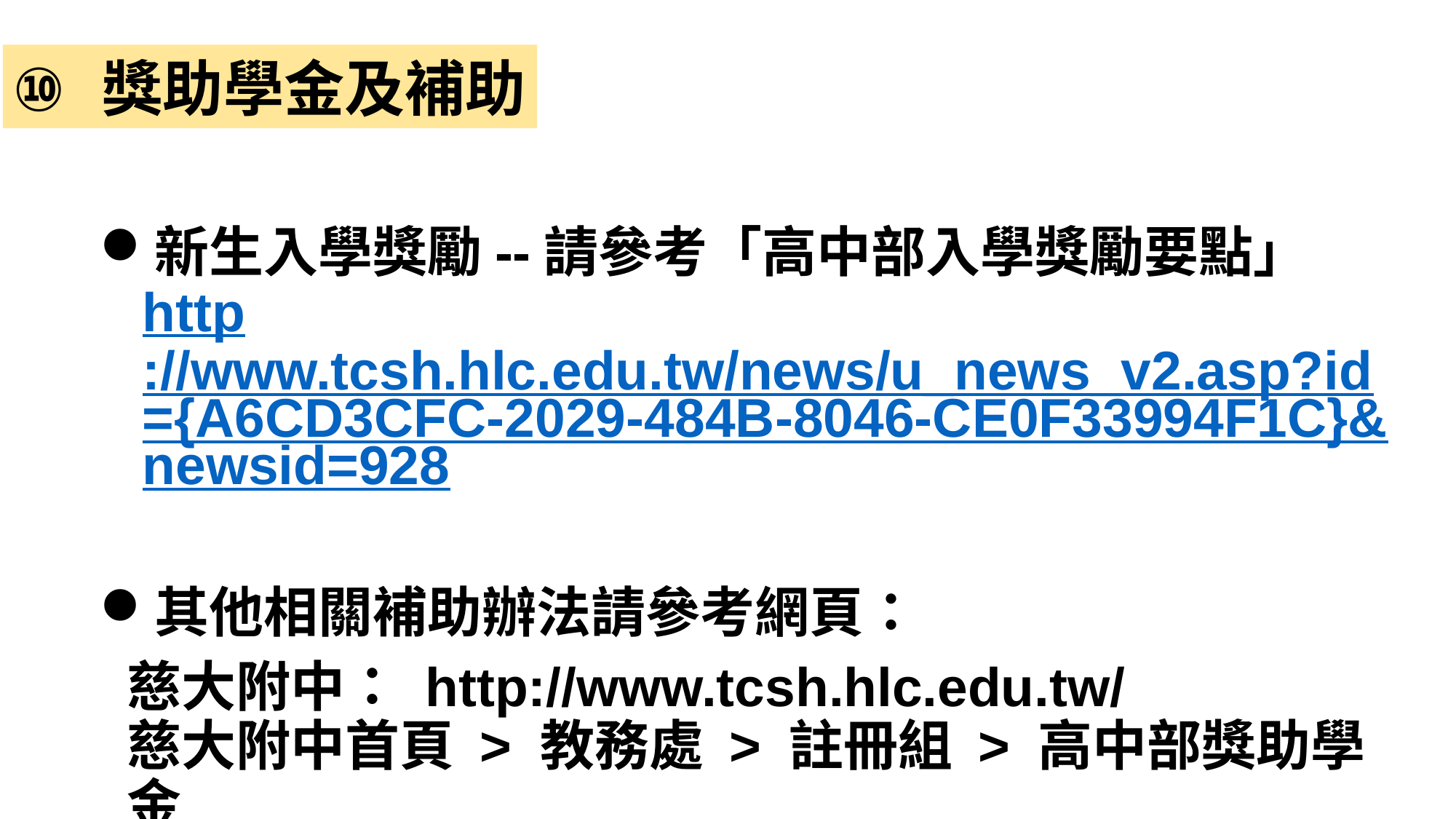

獎助學金及補助
新生入學獎勵--請參考「高中部入學獎勵要點」
http://www.tcsh.hlc.edu.tw/news/u_news_v2.asp?id={A6CD3CFC-2029-484B-8046-CE0F33994F1C}&newsid=928

其他相關補助辦法請參考網頁：
	慈大附中： http://www.tcsh.hlc.edu.tw/
慈大附中首頁 > 教務處 > 註冊組 > 高中部獎助學金